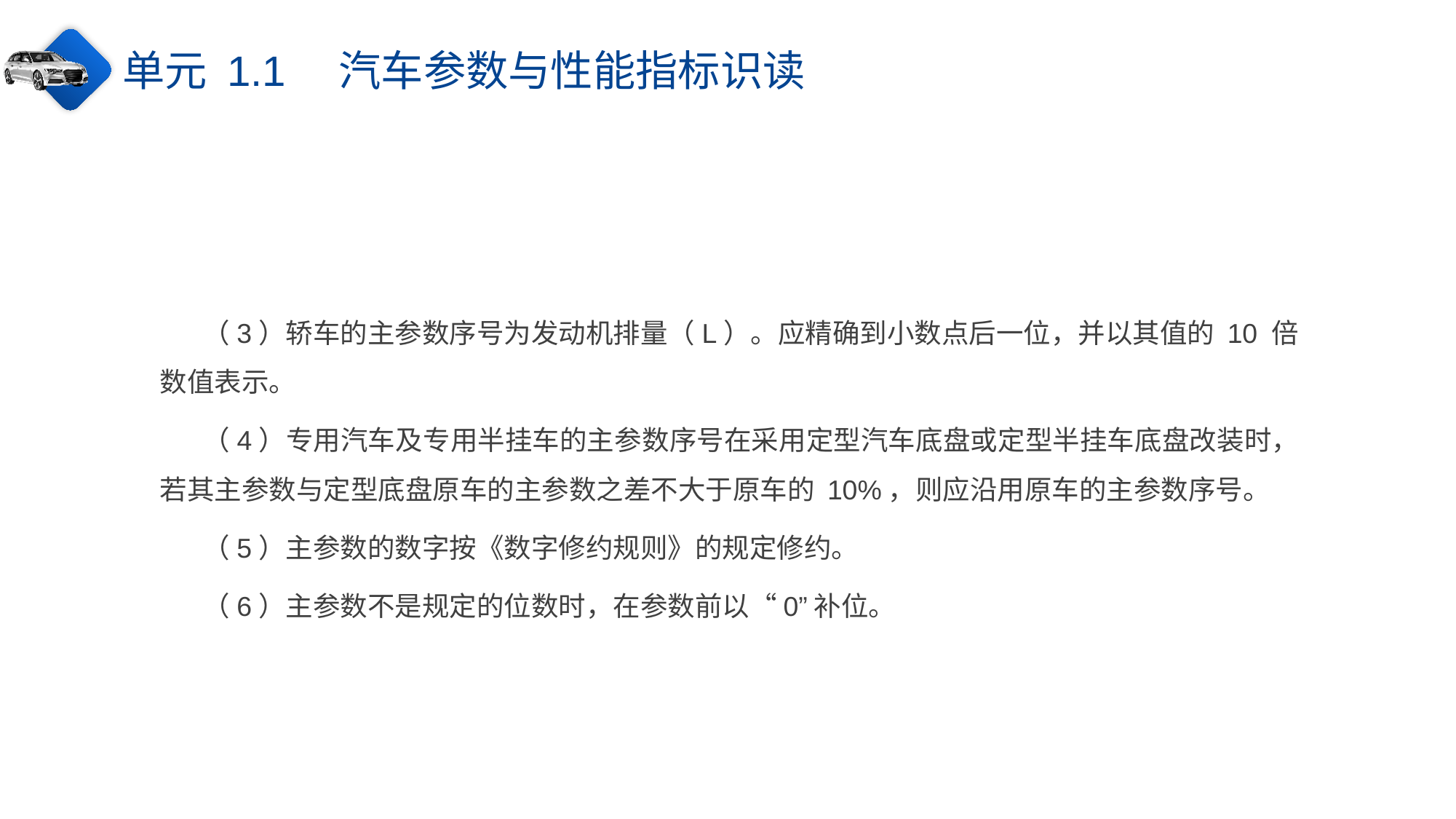

单元 1.1　汽车参数与性能指标识读
（3）轿车的主参数序号为发动机排量（L）。应精确到小数点后一位，并以其值的 10 倍数值表示。
（4）专用汽车及专用半挂车的主参数序号在采用定型汽车底盘或定型半挂车底盘改装时，若其主参数与定型底盘原车的主参数之差不大于原车的 10%，则应沿用原车的主参数序号。
（5）主参数的数字按《数字修约规则》的规定修约。
（6）主参数不是规定的位数时，在参数前以“0”补位。